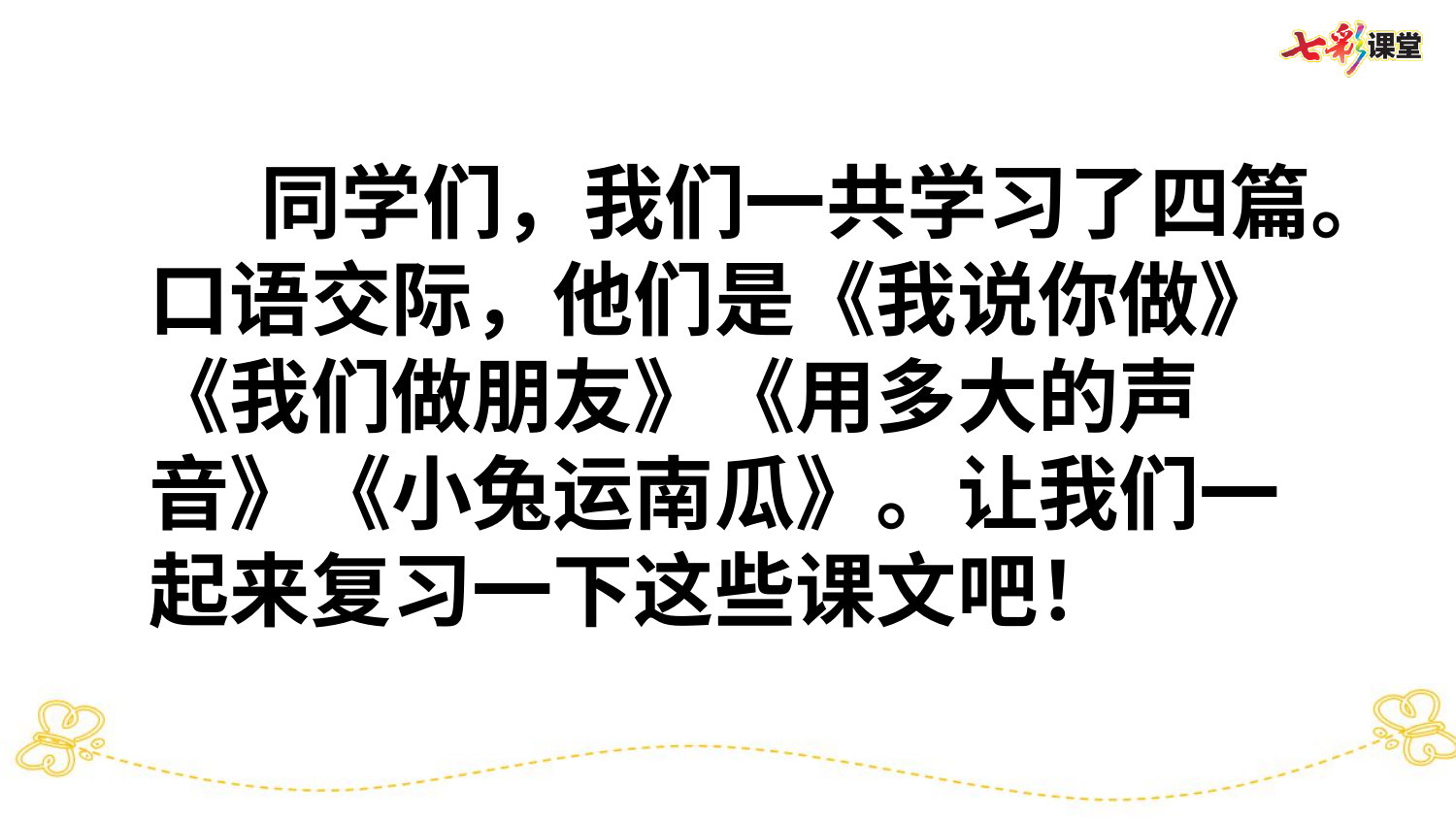

同学们，我们一共学习了四篇。口语交际，他们是《我说你做》《我们做朋友》《用多大的声音》《小兔运南瓜》。让我们一起来复习一下这些课文吧！